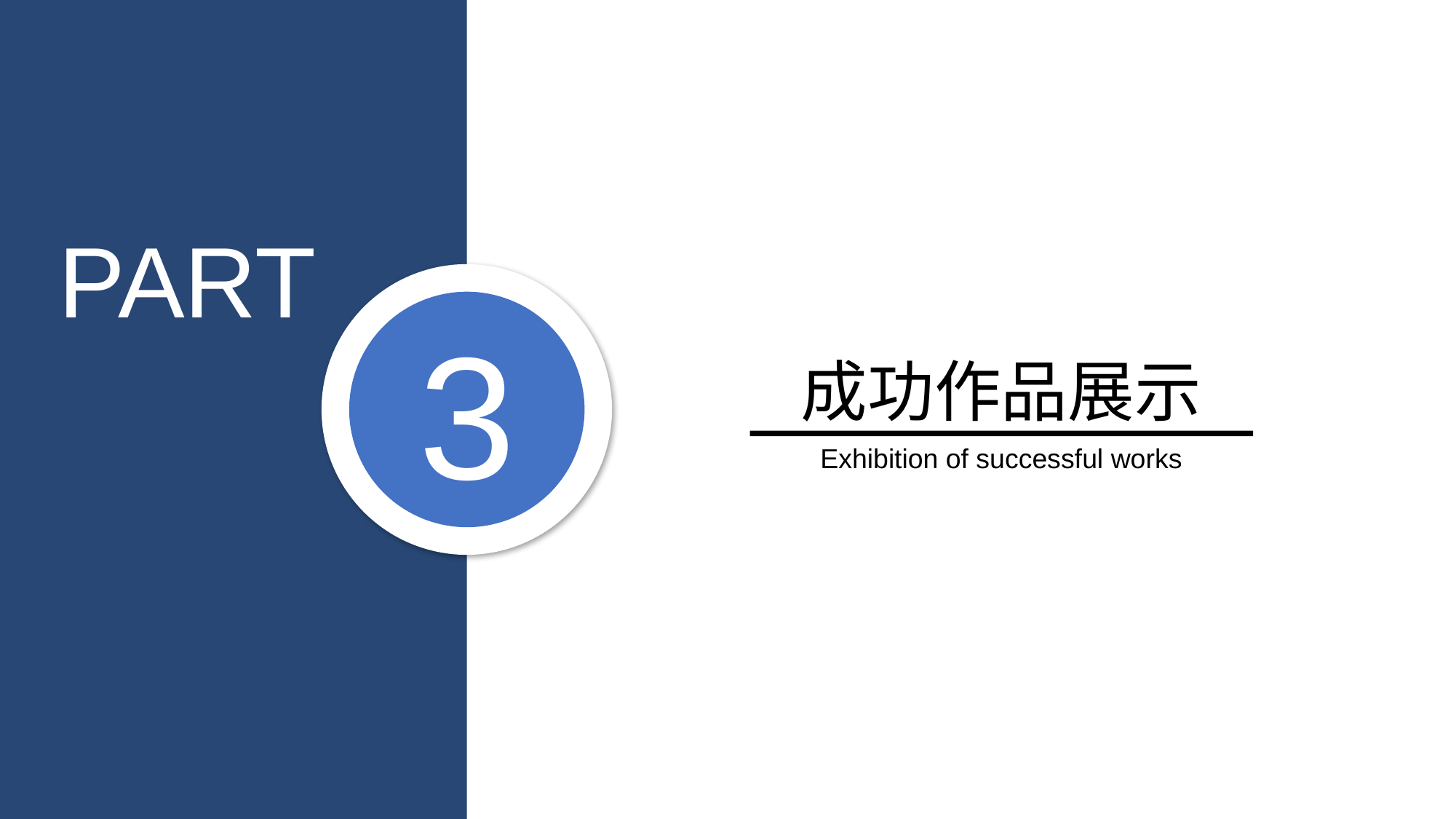

PART

3
成功作品展示

Exhibition of successful works